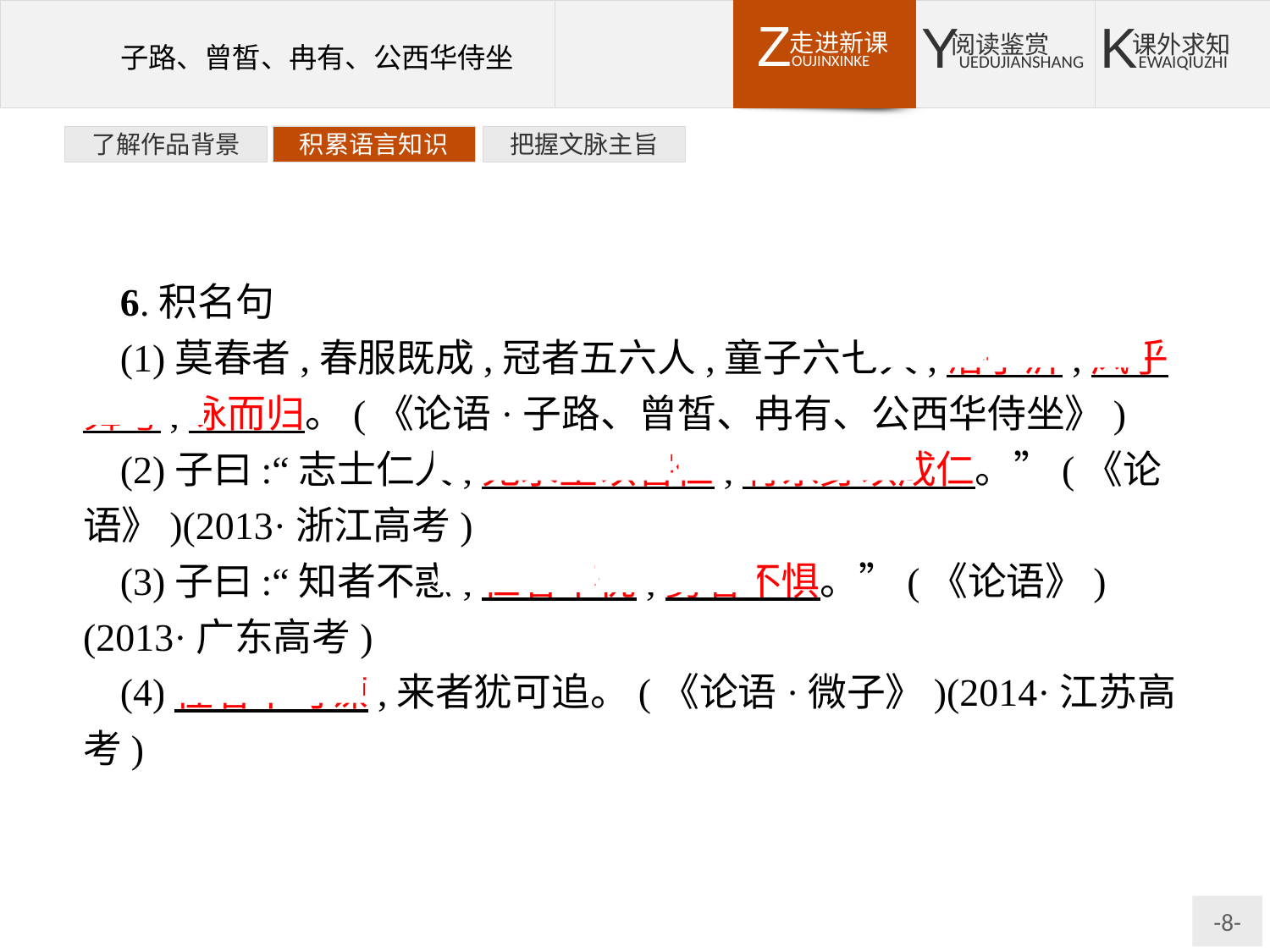

了解作品背景
积累语言知识
把握文脉主旨
6.积名句
(1)莫春者,春服既成,冠者五六人,童子六七人,浴乎沂,风乎舞雩,咏而归。(《论语·子路、曾皙、冉有、公西华侍坐》)
(2)子曰:“志士仁人,无求生以害仁,有杀身以成仁。”(《论语》)(2013·浙江高考)
(3)子曰:“知者不惑,仁者不忧,勇者不惧。”(《论语》)(2013·广东高考)
(4)往者不可谏,来者犹可追。(《论语·微子》)(2014·江苏高考)